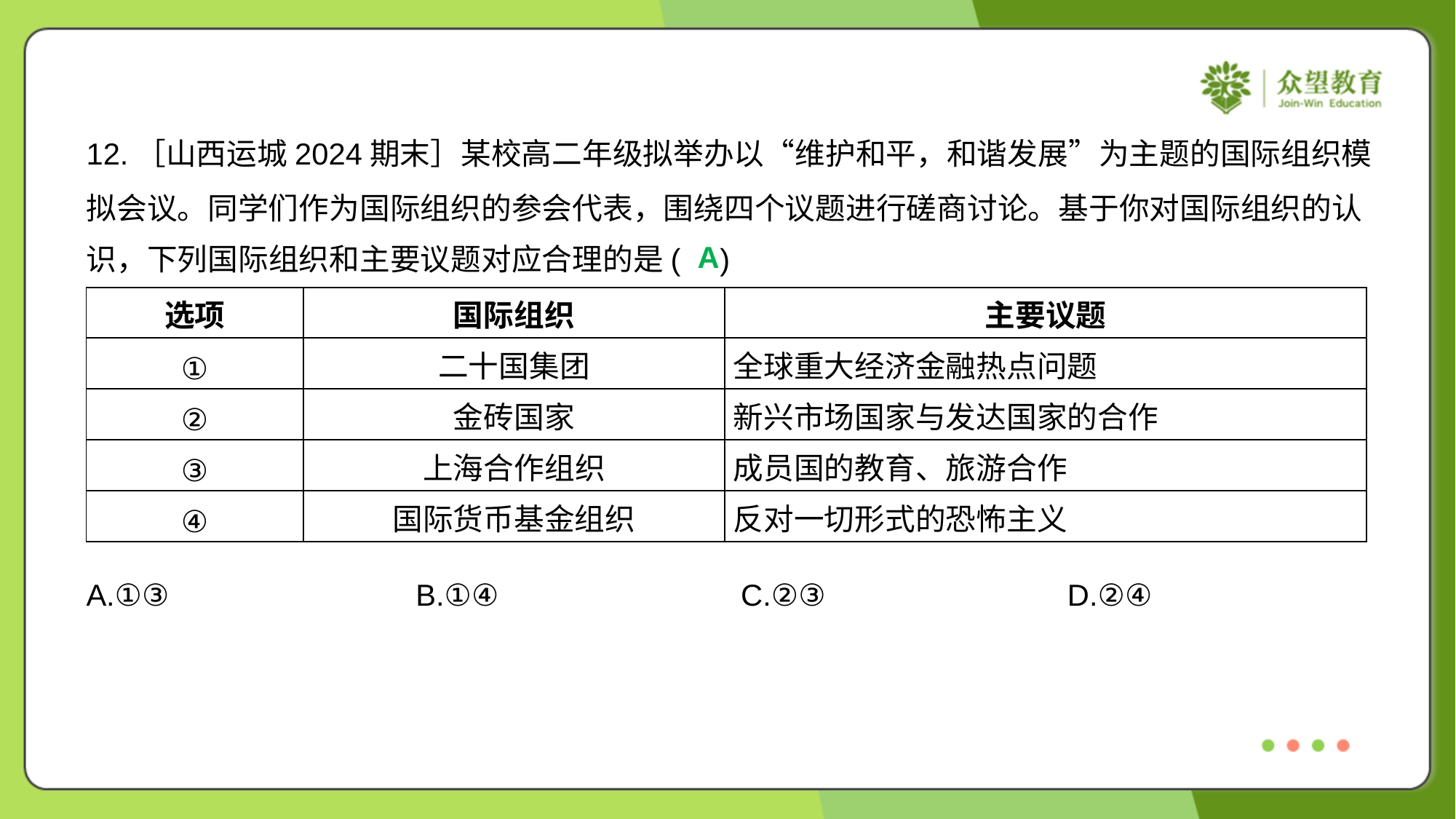

12.［山西运城2024期末］某校高二年级拟举办以“维护和平，和谐发展”为主题的国际组织模
拟会议。同学们作为国际组织的参会代表，围绕四个议题进行磋商讨论。基于你对国际组织的认
识，下列国际组织和主要议题对应合理的是(     )
A
| 选项 | 国际组织 | 主要议题 |
| --- | --- | --- |
| ① | 二十国集团 | 全球重大经济金融热点问题 |
| ② | 金砖国家 | 新兴市场国家与发达国家的合作 |
| ③ | 上海合作组织 | 成员国的教育、旅游合作 |
| ④ | 国际货币基金组织 | 反对一切形式的恐怖主义 |
A.①③	B.①④	C.②③	D.②④